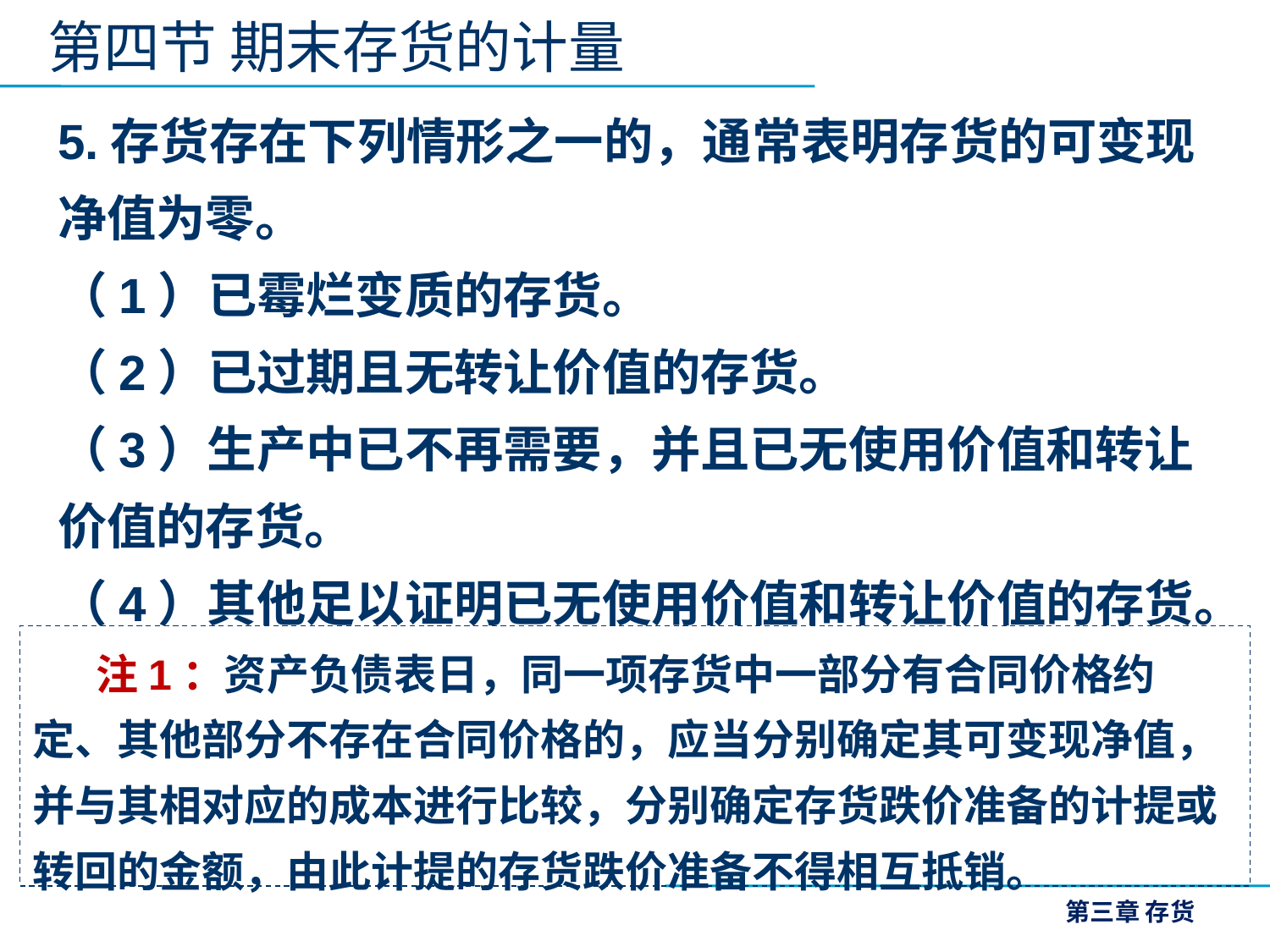

第四节 期末存货的计量
5.存货存在下列情形之一的，通常表明存货的可变现净值为零。
（1）已霉烂变质的存货。
（2）已过期且无转让价值的存货。
（3）生产中已不再需要，并且已无使用价值和转让价值的存货。
（4）其他足以证明已无使用价值和转让价值的存货。
注1：资产负债表日，同一项存货中一部分有合同价格约定、其他部分不存在合同价格的，应当分别确定其可变现净值，并与其相对应的成本进行比较，分别确定存货跌价准备的计提或转回的金额，由此计提的存货跌价准备不得相互抵销。